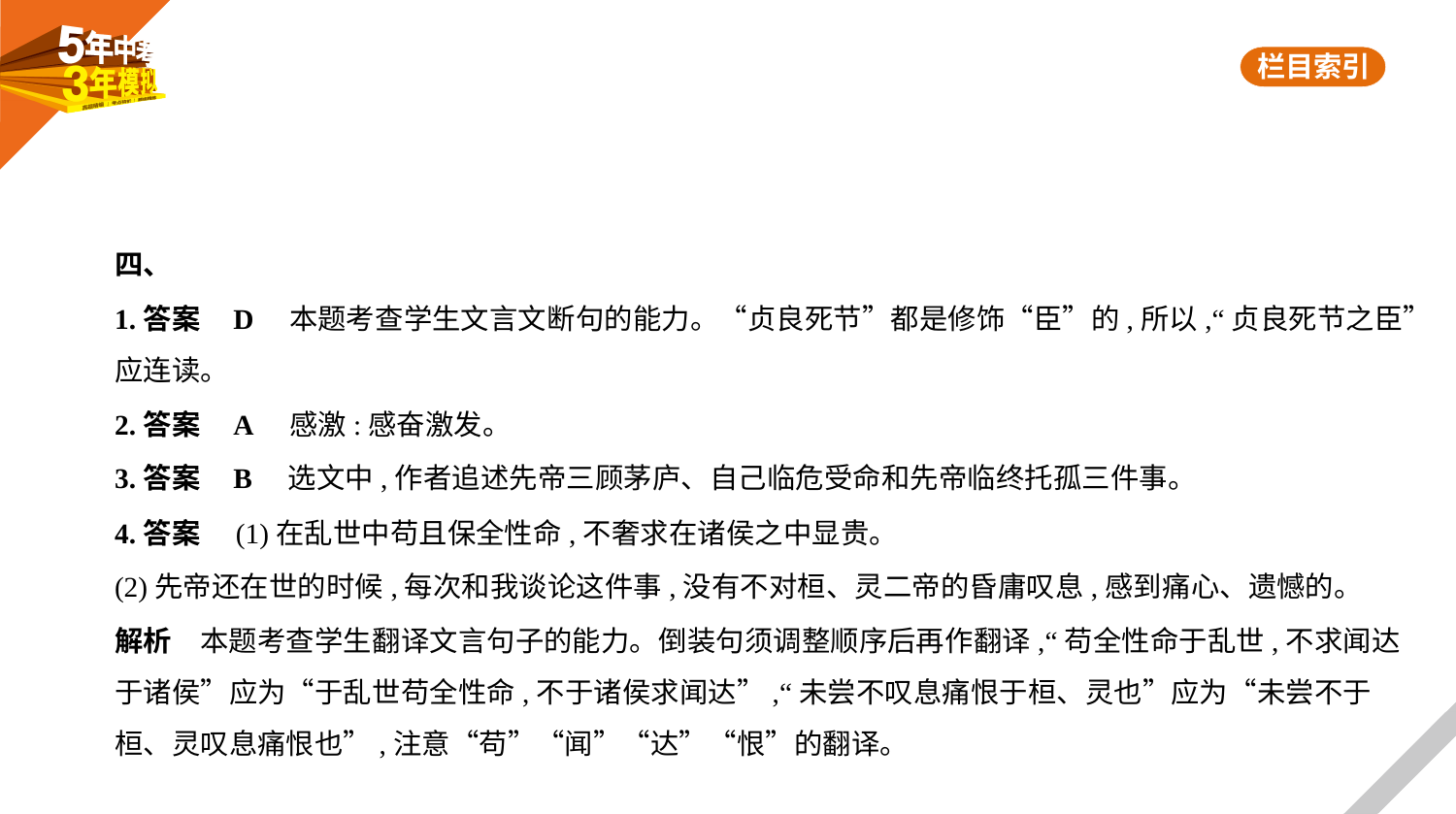

四、
1.答案    D　本题考查学生文言文断句的能力。“贞良死节”都是修饰“臣”的,所以,“贞良死节之臣”
应连读。
2.答案    A　感激:感奋激发。
3.答案    B　选文中,作者追述先帝三顾茅庐、自己临危受命和先帝临终托孤三件事。
4.答案　(1)在乱世中苟且保全性命,不奢求在诸侯之中显贵。
(2)先帝还在世的时候,每次和我谈论这件事,没有不对桓、灵二帝的昏庸叹息,感到痛心、遗憾的。
解析　本题考查学生翻译文言句子的能力。倒装句须调整顺序后再作翻译,“苟全性命于乱世,不求闻达
于诸侯”应为“于乱世苟全性命,不于诸侯求闻达”,“未尝不叹息痛恨于桓、灵也”应为“未尝不于
桓、灵叹息痛恨也”,注意“苟”“闻”“达”“恨”的翻译。